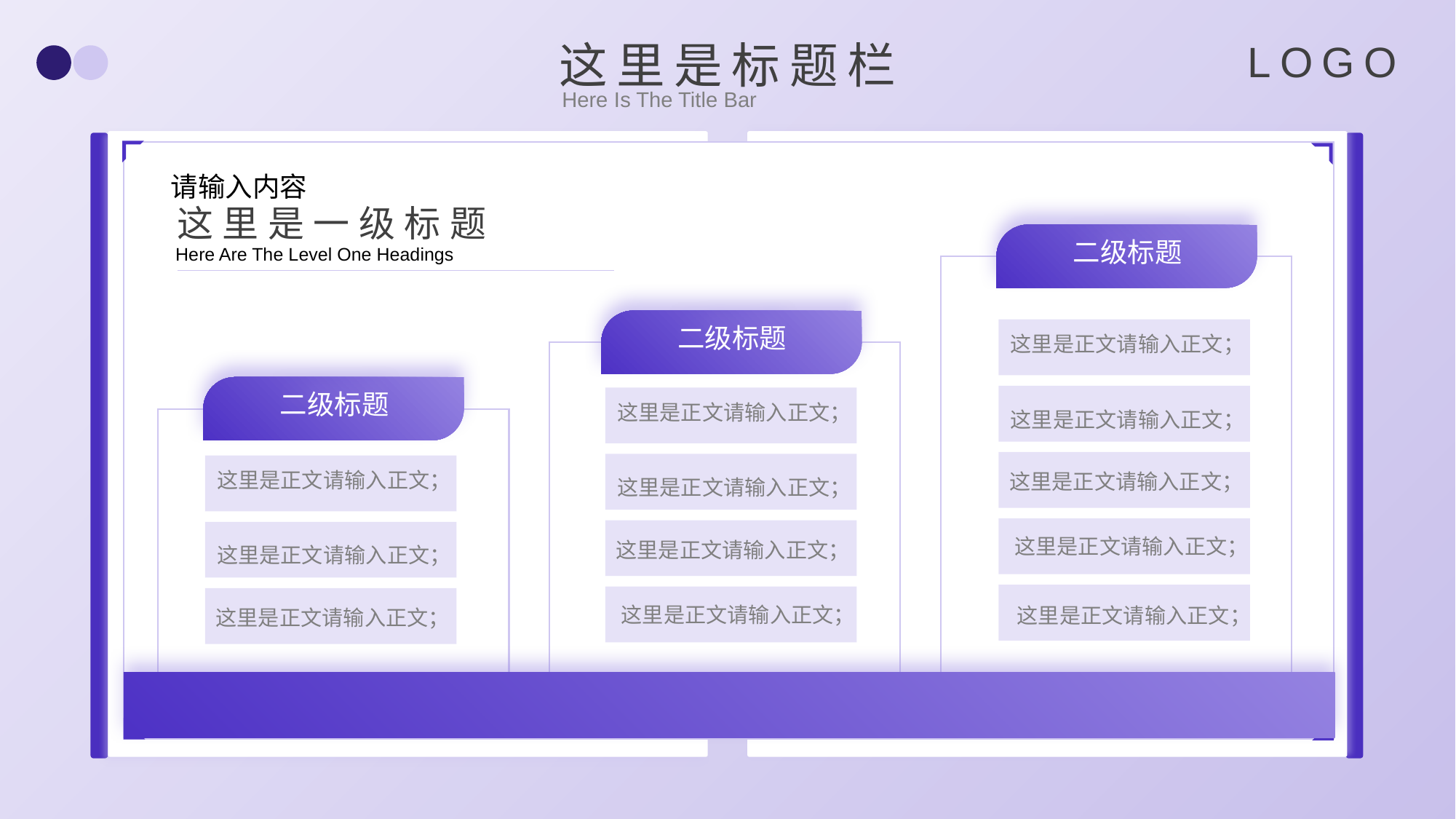

这里是标题栏
LOGO

Here Is The Title Bar

请输入内容
这里是一级标题

二级标题
Here Are The Level One Headings

二级标题

这里是正文请输入正文；

二级标题

这里是正文请输入正文；
这里是正文请输入正文；

这里是正文请输入正文；
这里是正文请输入正文；
这里是正文请输入正文；

这里是正文请输入正文；
这里是正文请输入正文；
这里是正文请输入正文；

这里是正文请输入正文；
这里是正文请输入正文；
这里是正文请输入正文；